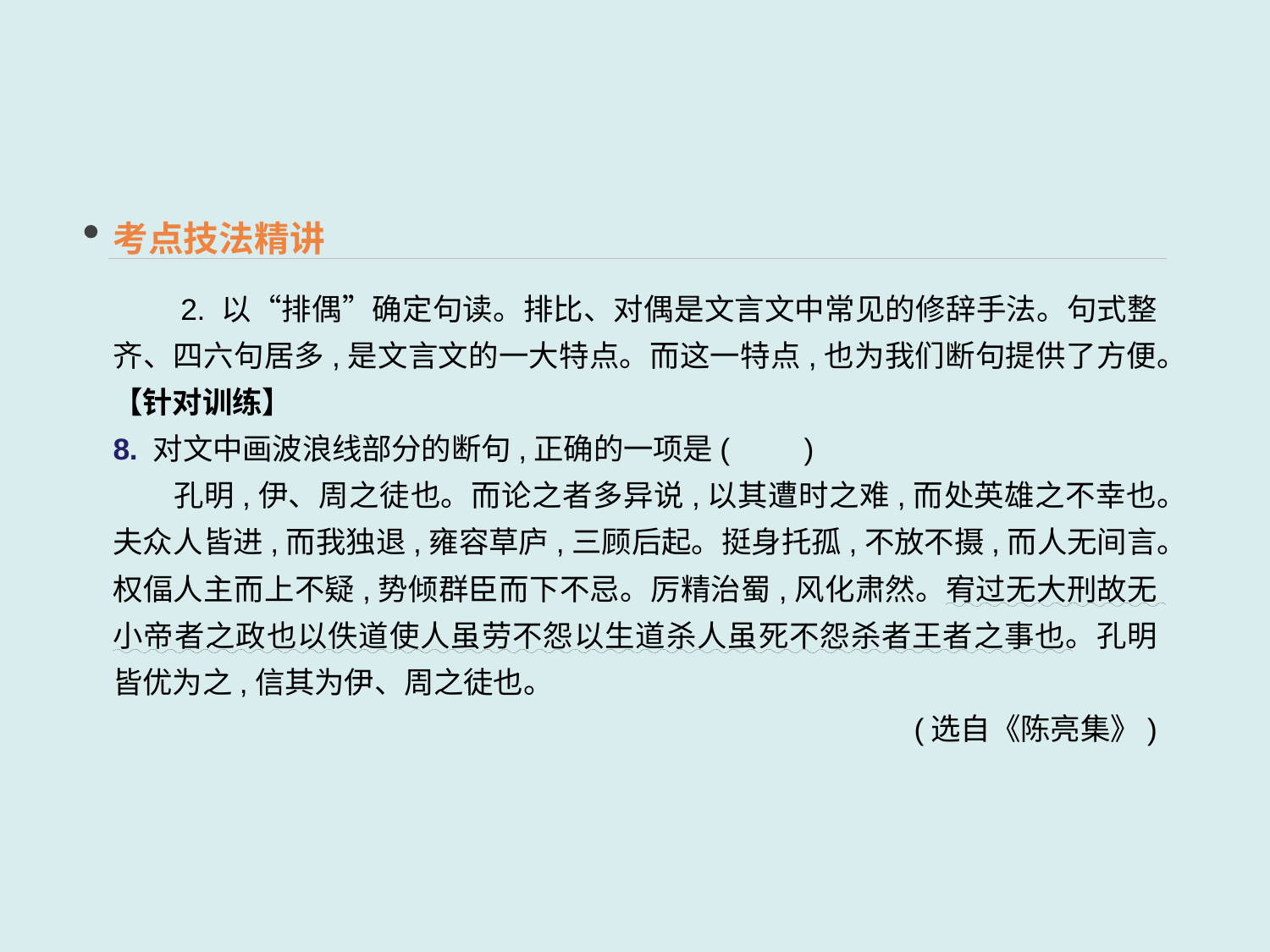

考点技法精讲

　　2. 以“排偶”确定句读。排比、对偶是文言文中常见的修辞手法。句式整齐、四六句居多,是文言文的一大特点。而这一特点,也为我们断句提供了方便。
【针对训练】
8. 对文中画波浪线部分的断句,正确的一项是(　　)
　　孔明,伊、周之徒也。而论之者多异说,以其遭时之难,而处英雄之不幸也。夫众人皆进,而我独退,雍容草庐,三顾后起。挺身托孤,不放不摄,而人无间言。权偪人主而上不疑,势倾群臣而下不忌。厉精治蜀,风化肃然。宥过无大刑故无小帝者之政也以佚道使人虽劳不怨以生道杀人虽死不怨杀者王者之事也。孔明皆优为之,信其为伊、周之徒也。
(选自《陈亮集》)